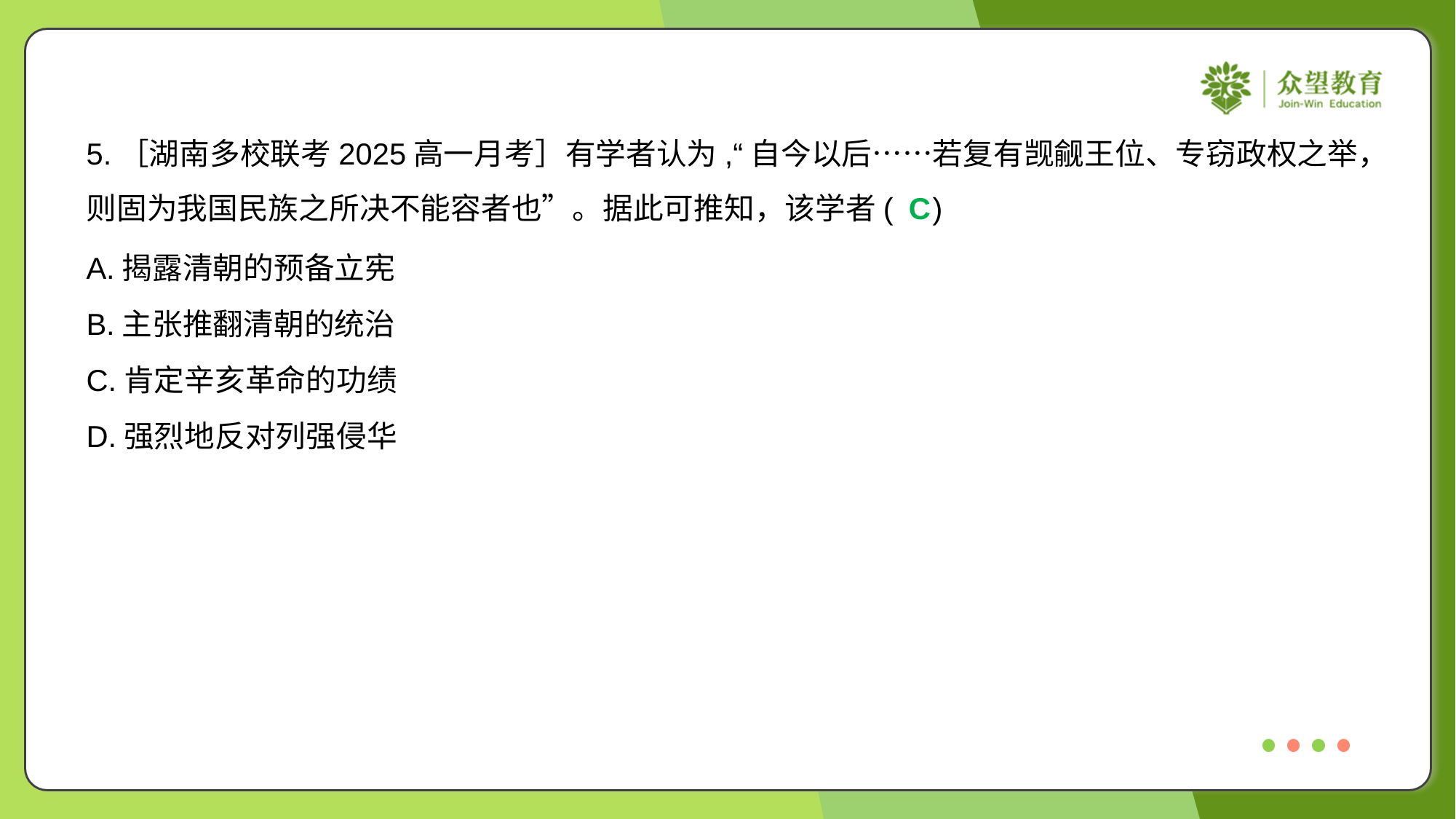

5.［湖南多校联考2025高一月考］有学者认为,“自今以后……若复有觊觎王位、专窃政权之举，
则固为我国民族之所决不能容者也”。据此可推知，该学者(     )
C
A.揭露清朝的预备立宪
B.主张推翻清朝的统治
C.肯定辛亥革命的功绩
D.强烈地反对列强侵华